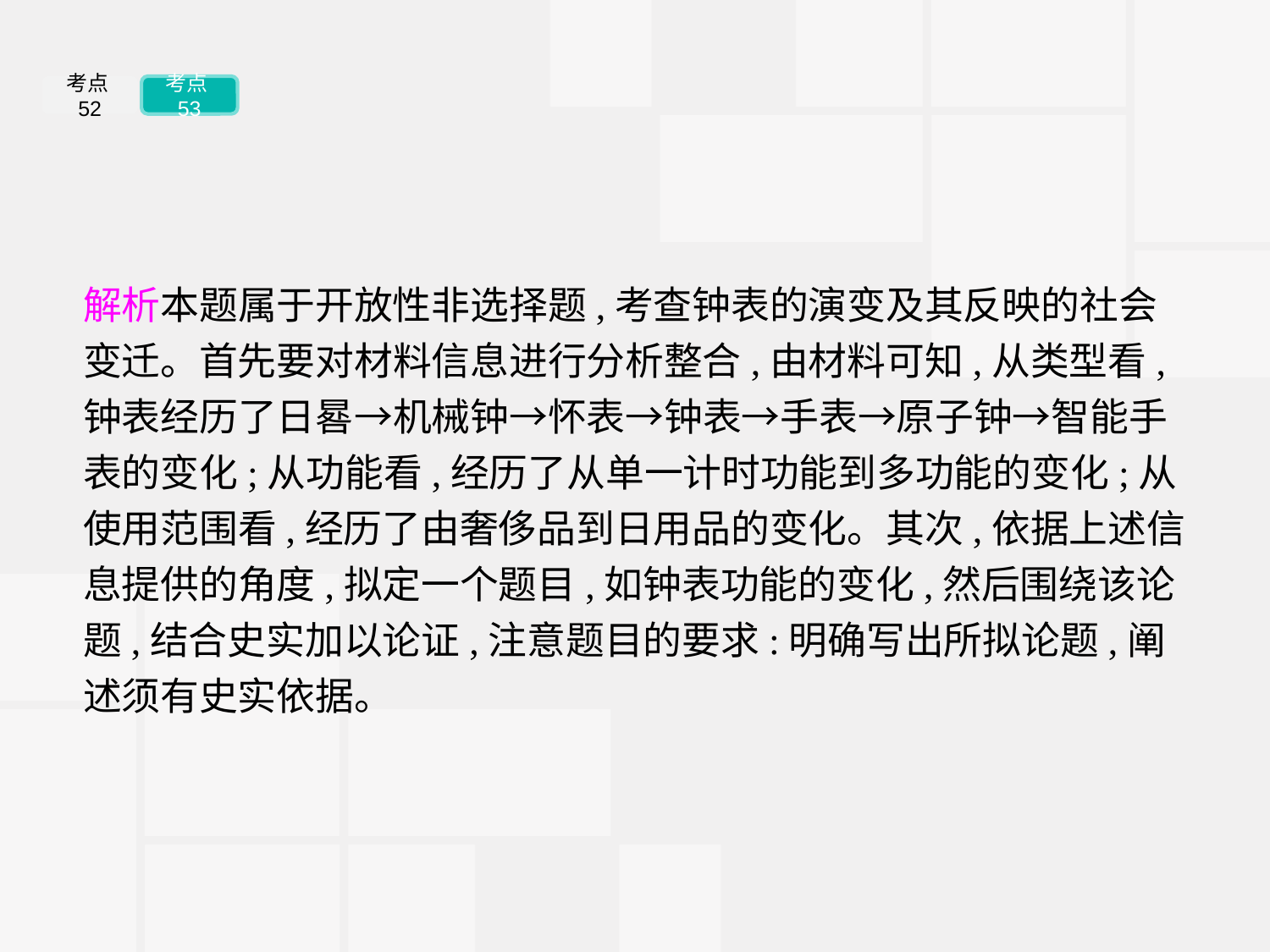

考点52
考点53
解析本题属于开放性非选择题,考查钟表的演变及其反映的社会变迁。首先要对材料信息进行分析整合,由材料可知,从类型看,钟表经历了日晷→机械钟→怀表→钟表→手表→原子钟→智能手表的变化;从功能看,经历了从单一计时功能到多功能的变化;从使用范围看,经历了由奢侈品到日用品的变化。其次,依据上述信息提供的角度,拟定一个题目,如钟表功能的变化,然后围绕该论题,结合史实加以论证,注意题目的要求:明确写出所拟论题,阐述须有史实依据。